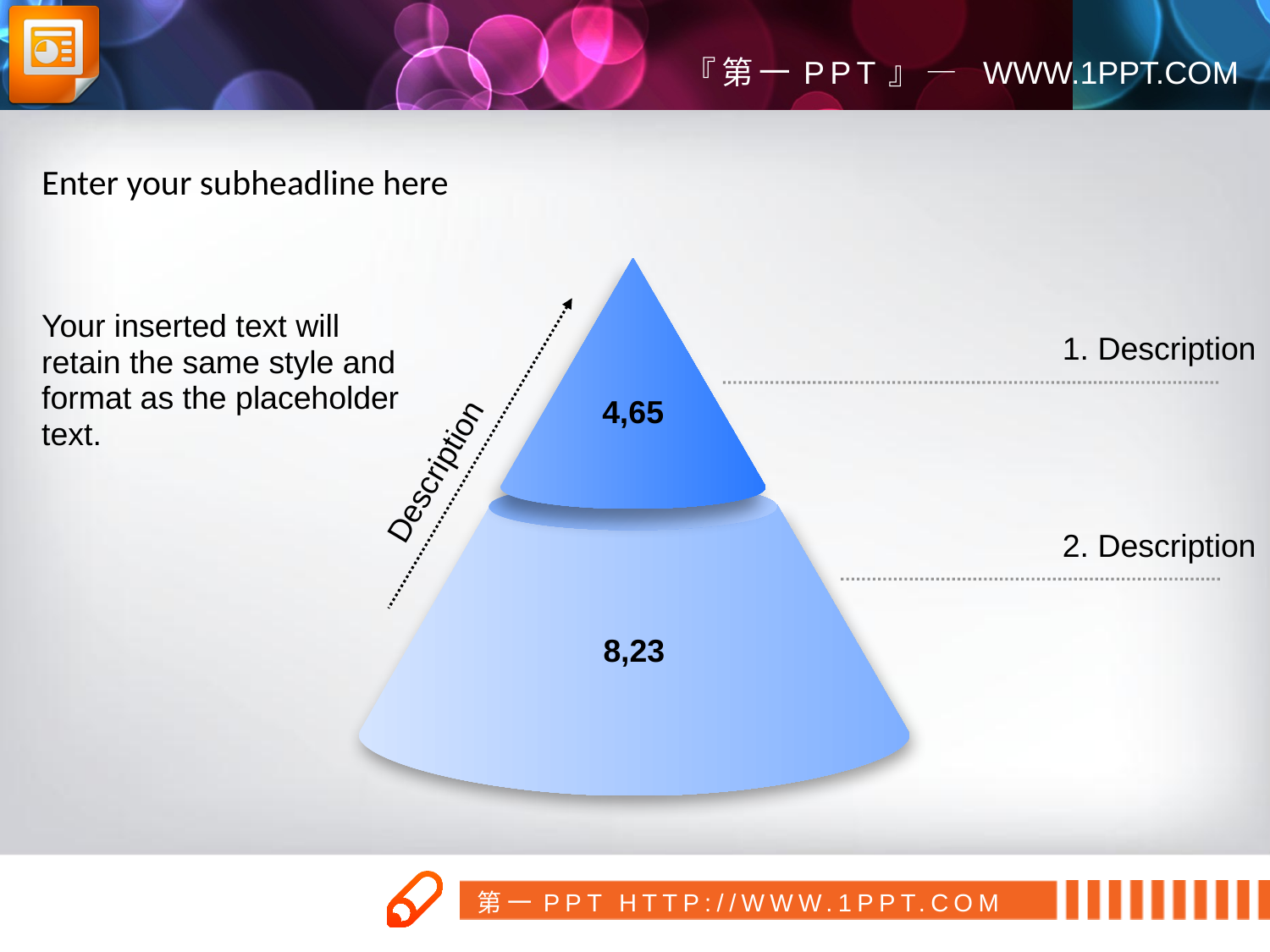

Enter your subheadline here
4,65

Description
Your inserted text will retain the same style and format as the placeholder text.
1. Description

8,23
2. Description

第一PPT模板网
www.1ppt.com/tubiao/